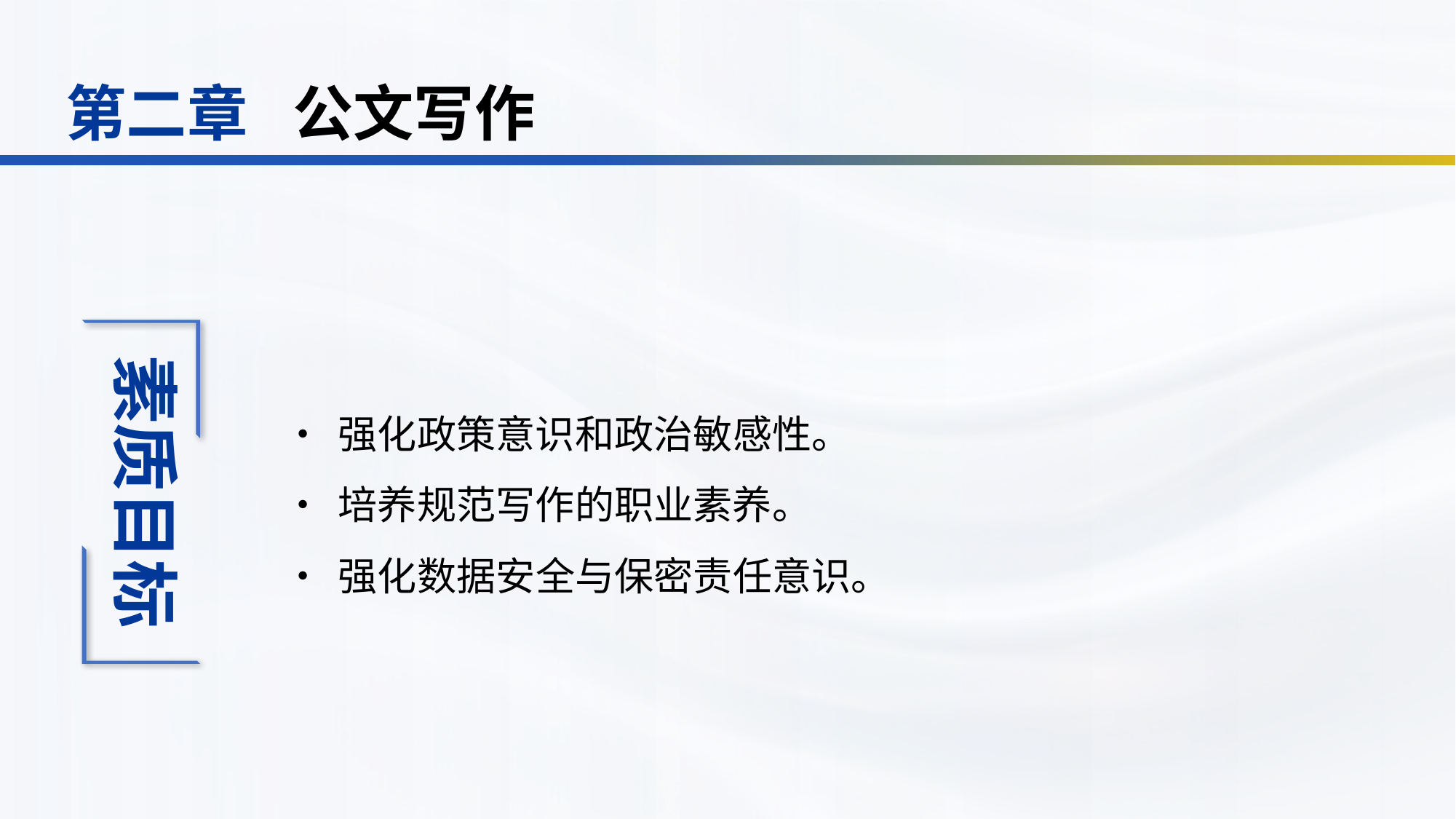

公文写作
第二章
•	强化政策意识和政治敏感性。
•	培养规范写作的职业素养。
•	强化数据安全与保密责任意识。